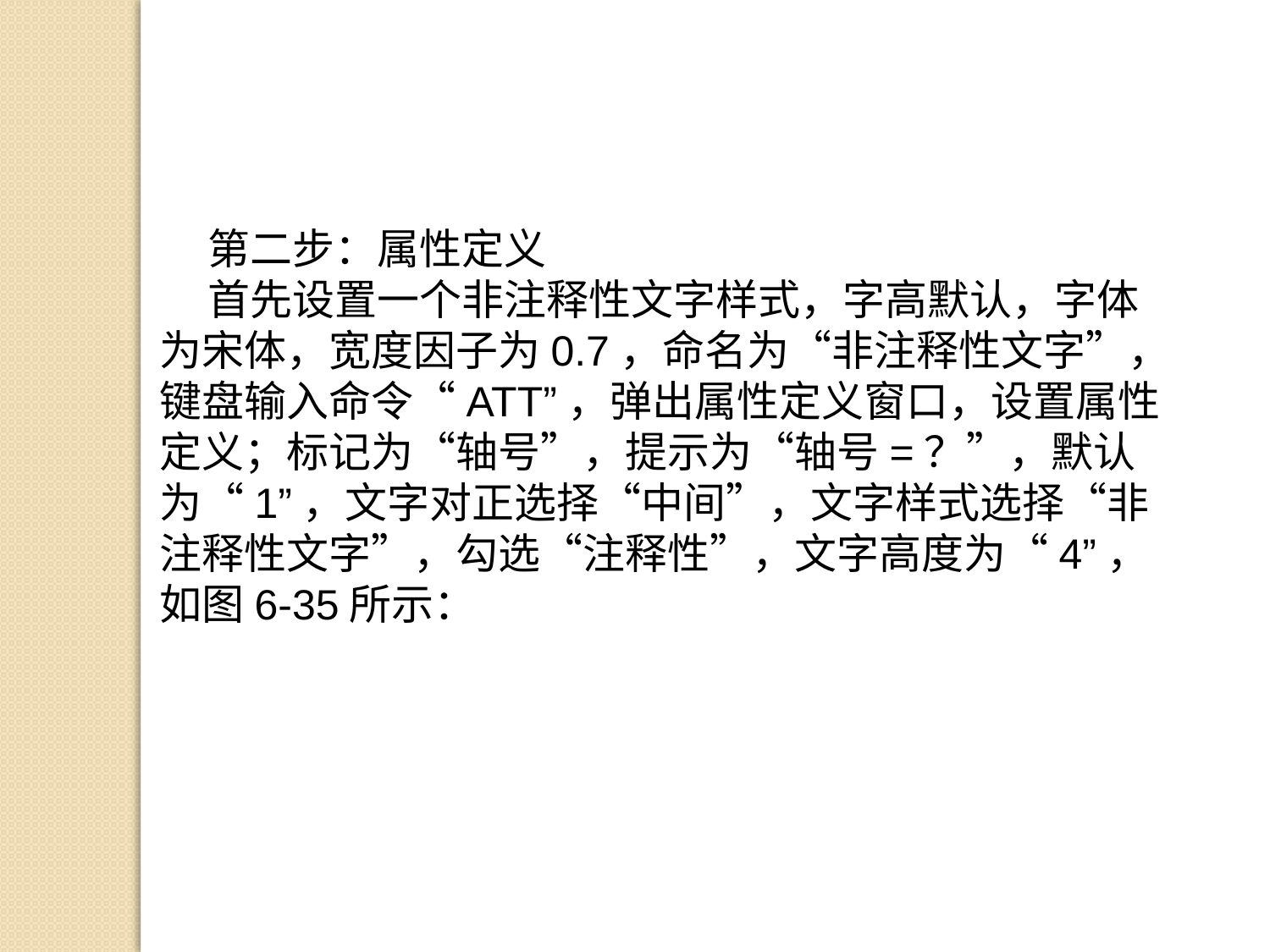

第二步：属性定义
    首先设置一个非注释性文字样式，字高默认，字体为宋体，宽度因子为0.7，命名为“非注释性文字”，键盘输入命令“ATT”，弹出属性定义窗口，设置属性定义；标记为“轴号”，提示为“轴号=？”，默认为“1”，文字对正选择“中间”，文字样式选择“非注释性文字”，勾选“注释性”，文字高度为“4”，如图6-35所示：